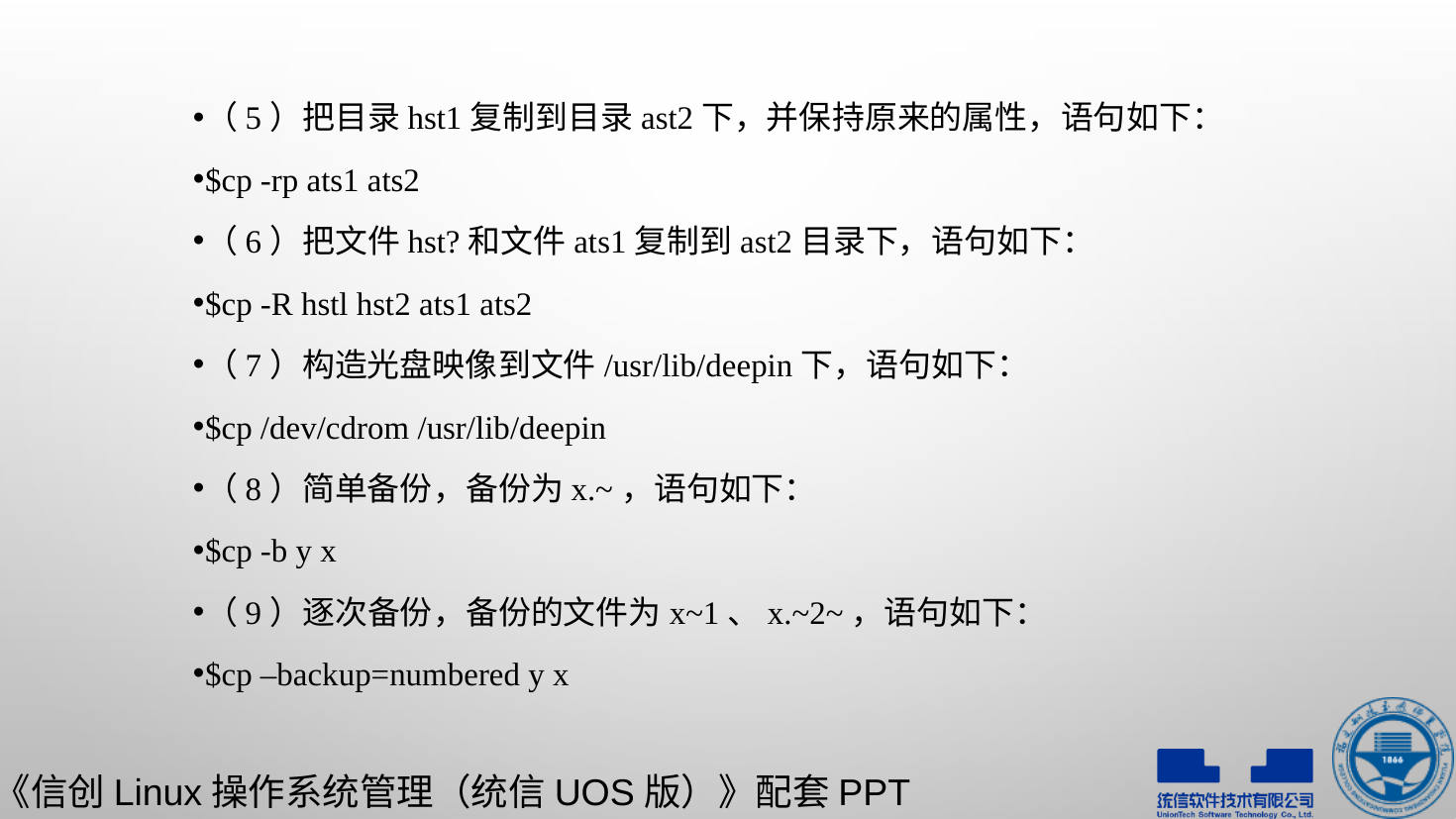

（5）把目录hst1复制到目录ast2下，并保持原来的属性，语句如下：
$cp -rp ats1 ats2
（6）把文件hst?和文件ats1复制到ast2目录下，语句如下：
$cp -R hstl hst2 ats1 ats2
（7）构造光盘映像到文件/usr/lib/deepin下，语句如下：
$cp /dev/cdrom /usr/lib/deepin
（8）简单备份，备份为x.~，语句如下：
$cp -b y x
（9）逐次备份，备份的文件为x~1、x.~2~，语句如下：
$cp –backup=numbered y x